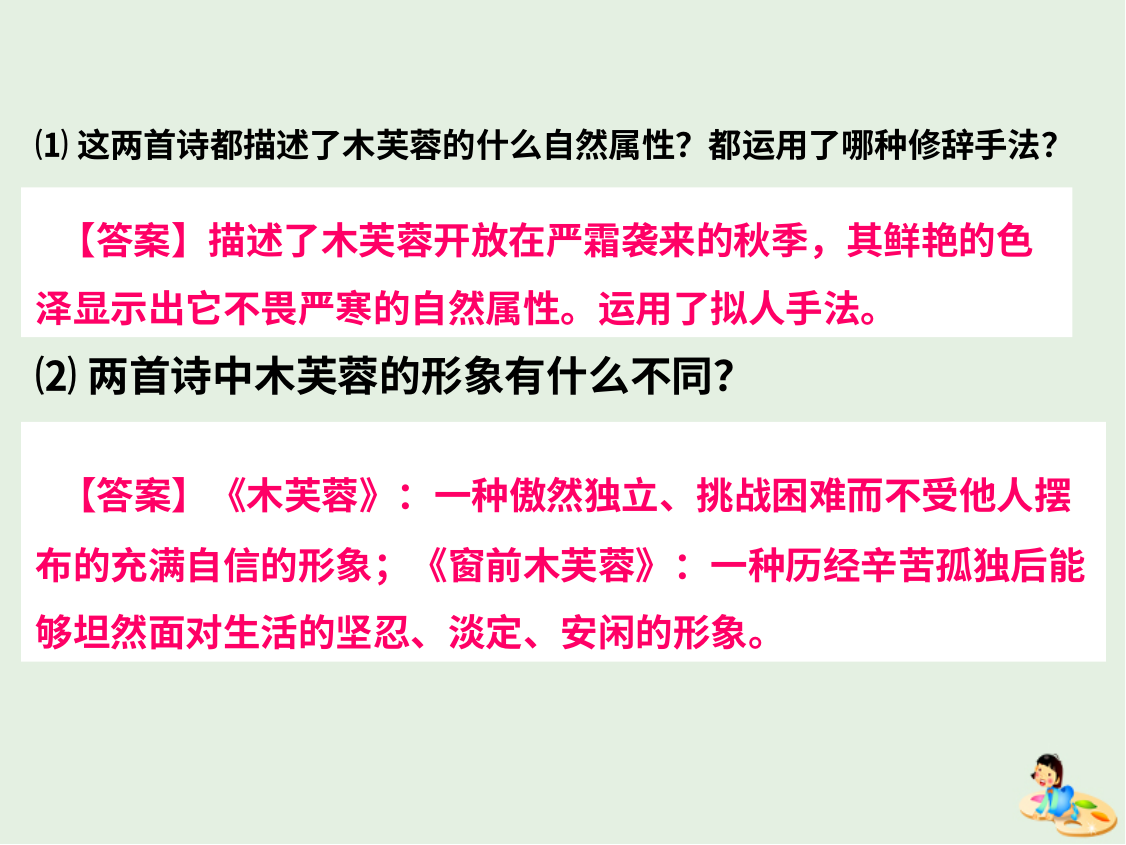

⑴这两首诗都描述了木芙蓉的什么自然属性？都运用了哪种修辞手法？
  【答案】描述了木芙蓉开放在严霜袭来的秋季，其鲜艳的色泽显示出它不畏严寒的自然属性。运用了拟人手法。
⑵两首诗中木芙蓉的形象有什么不同？
 【答案】《木芙蓉》：一种傲然独立、挑战困难而不受他人摆布的充满自信的形象；《窗前木芙蓉》：一种历经辛苦孤独后能够坦然面对生活的坚忍、淡定、安闲的形象。